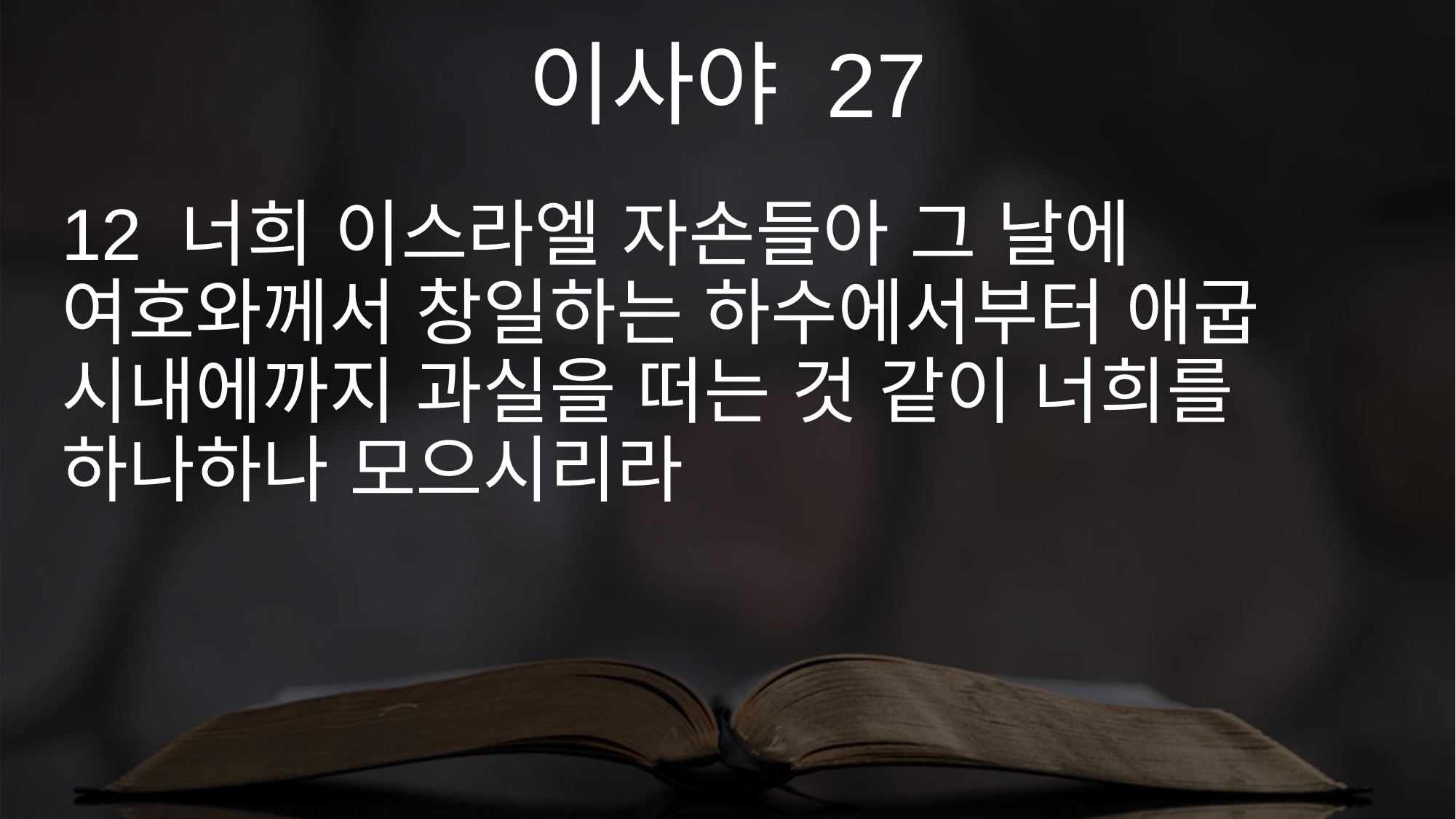

이사야 27
12 너희 이스라엘 자손들아 그 날에 여호와께서 창일하는 하수에서부터 애굽 시내에까지 과실을 떠는 것 같이 너희를 하나하나 모으시리라